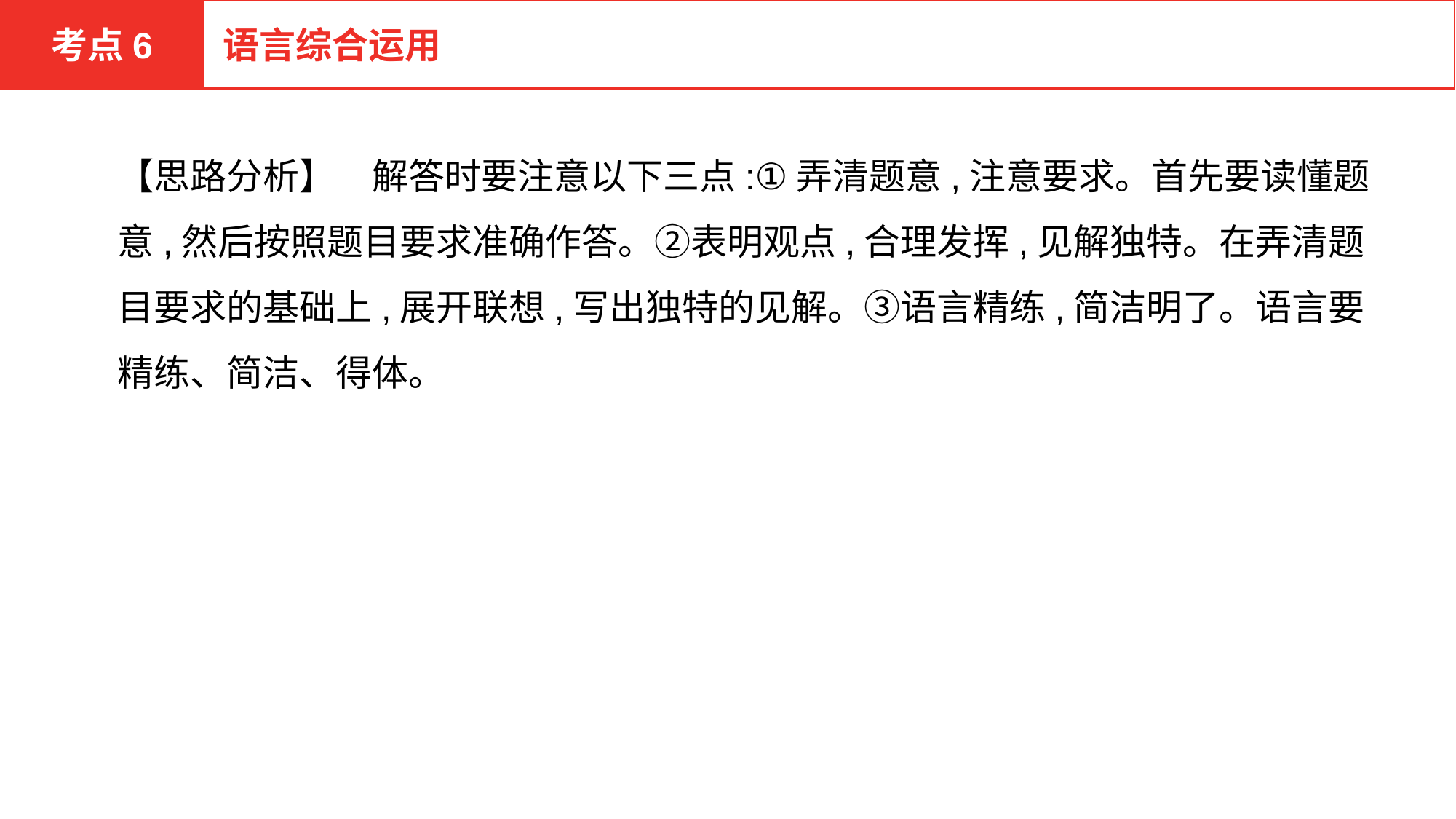

考点6
语言综合运用
【思路分析】　解答时要注意以下三点:①弄清题意,注意要求。首先要读懂题意,然后按照题目要求准确作答。②表明观点,合理发挥,见解独特。在弄清题目要求的基础上,展开联想,写出独特的见解。③语言精练,简洁明了。语言要精练、简洁、得体。